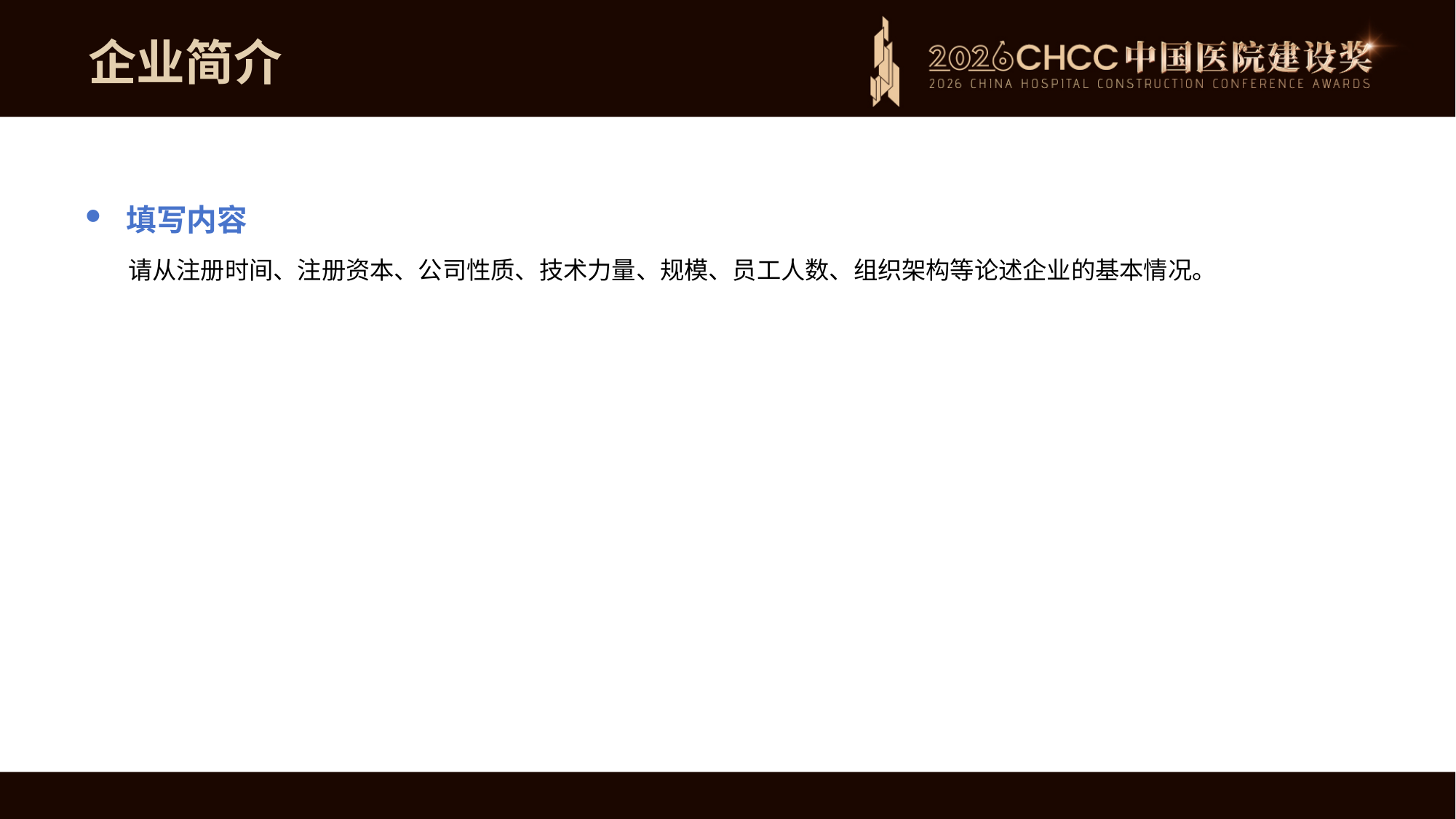

企业简介

填写内容
请从注册时间、注册资本、公司性质、技术力量、规模、员工人数、组织架构等论述企业的基本情况。